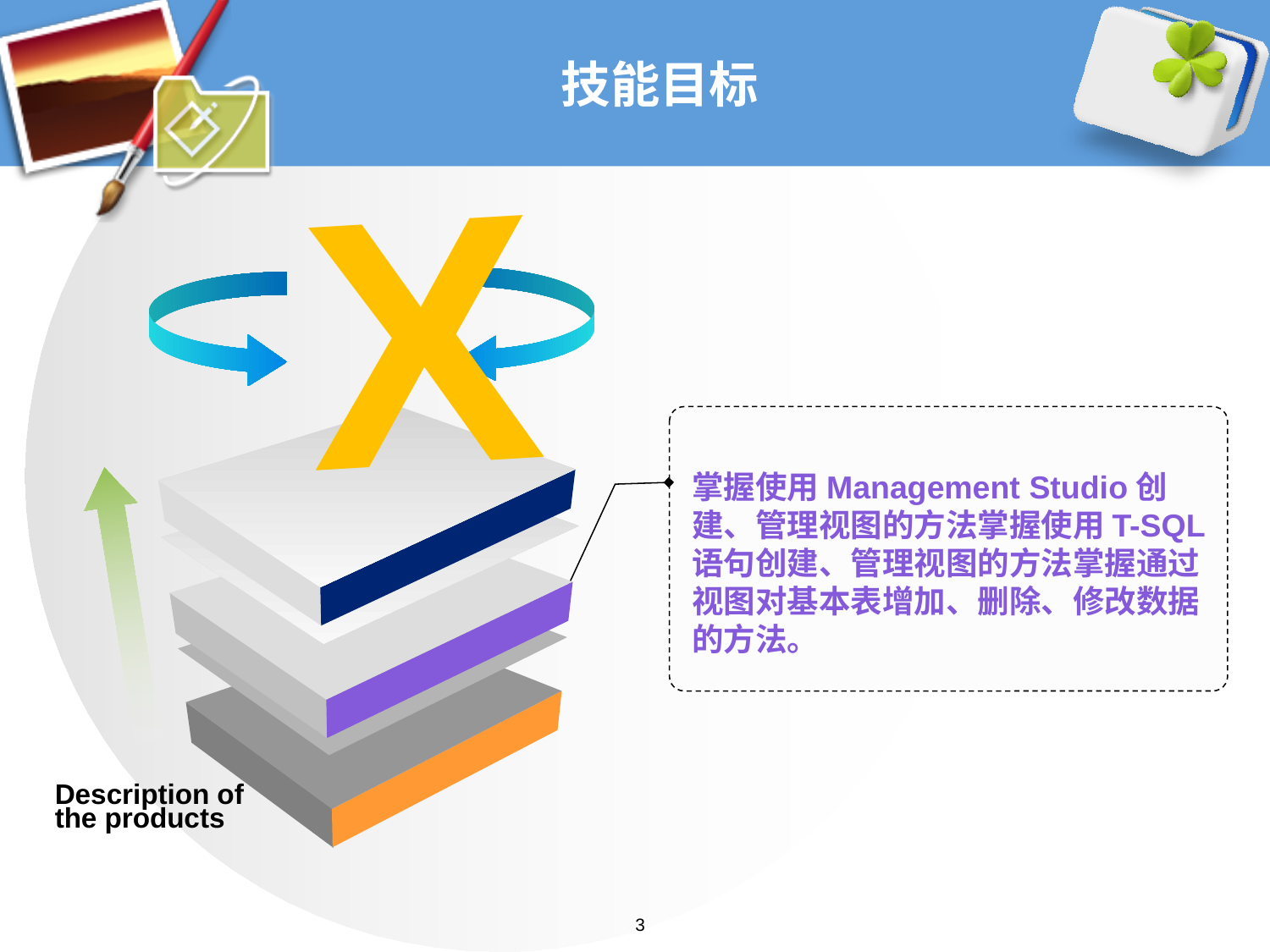

# 技能目标
X

掌握使用Management Studio创建、管理视图的方法掌握使用T-SQL语句创建、管理视图的方法掌握通过视图对基本表增加、删除、修改数据的方法。

Description of the products
3